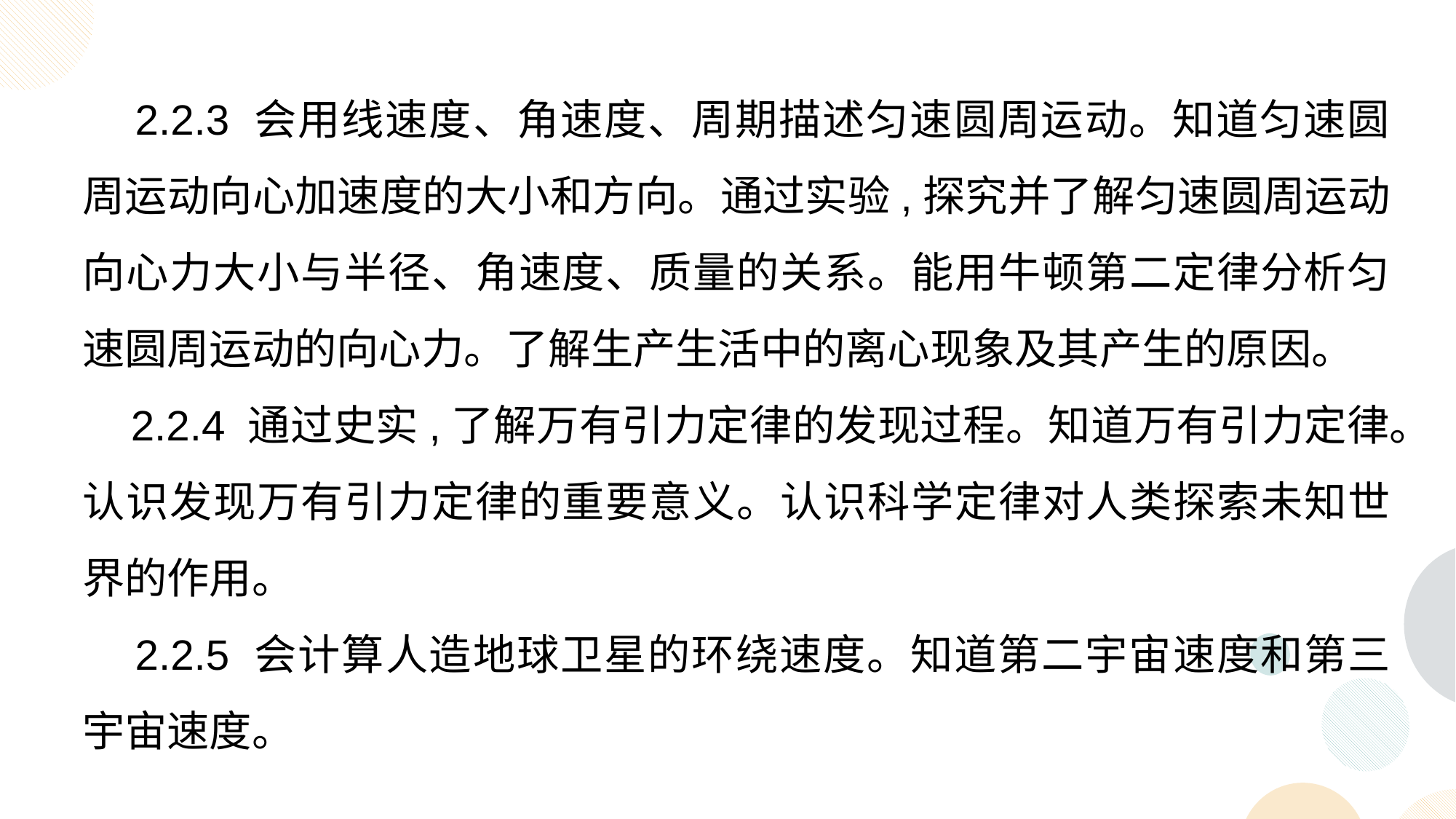

2.2.3 会用线速度、角速度、周期描述匀速圆周运动。知道匀速圆周运动向心加速度的大小和方向。通过实验,探究并了解匀速圆周运动向心力大小与半径、角速度、质量的关系。能用牛顿第二定律分析匀速圆周运动的向心力。了解生产生活中的离心现象及其产生的原因。
    2.2.4 通过史实,了解万有引力定律的发现过程。知道万有引力定律。认识发现万有引力定律的重要意义。认识科学定律对人类探索未知世界的作用。
    2.2.5 会计算人造地球卫星的环绕速度。知道第二宇宙速度和第三宇宙速度。